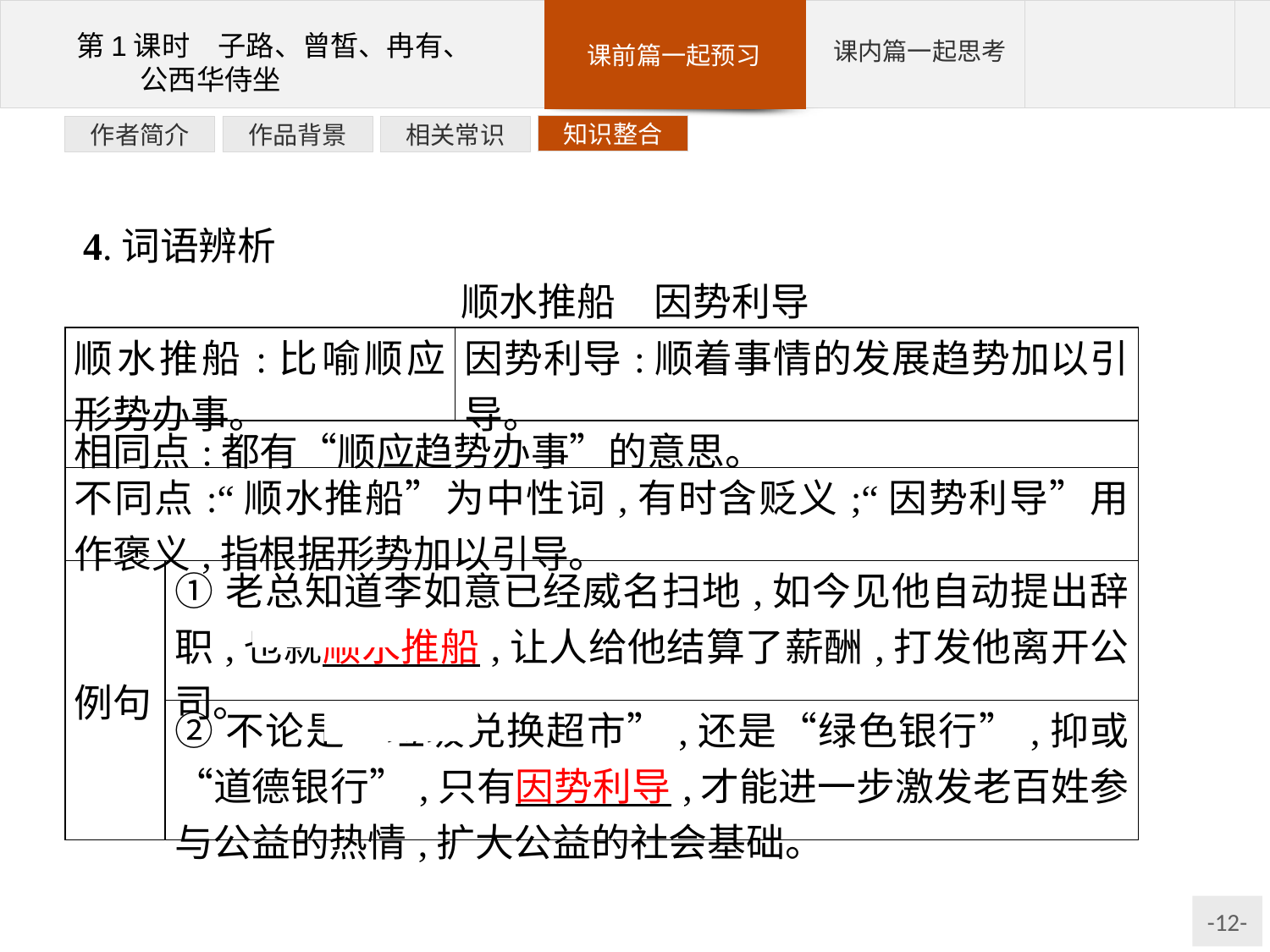

知识整合
相关常识
作品背景
作者简介
4.词语辨析
顺水推船　因势利导
| 顺水推船:比喻顺应形势办事。 |  | 因势利导:顺着事情的发展趋势加以引导。 |
| --- | --- | --- |
| 相同点:都有“顺应趋势办事”的意思。 |  |  |
| 不同点:“顺水推船”为中性词,有时含贬义;“因势利导”用作褒义,指根据形势加以引导。 |  |  |
| 例句 | ①老总知道李如意已经威名扫地,如今见他自动提出辞职,也就顺水推船,让人给他结算了薪酬,打发他离开公司。 |  |
|  | ②不论是“垃圾兑换超市”,还是“绿色银行”,抑或“道德银行”,只有因势利导,才能进一步激发老百姓参与公益的热情,扩大公益的社会基础。 |  |